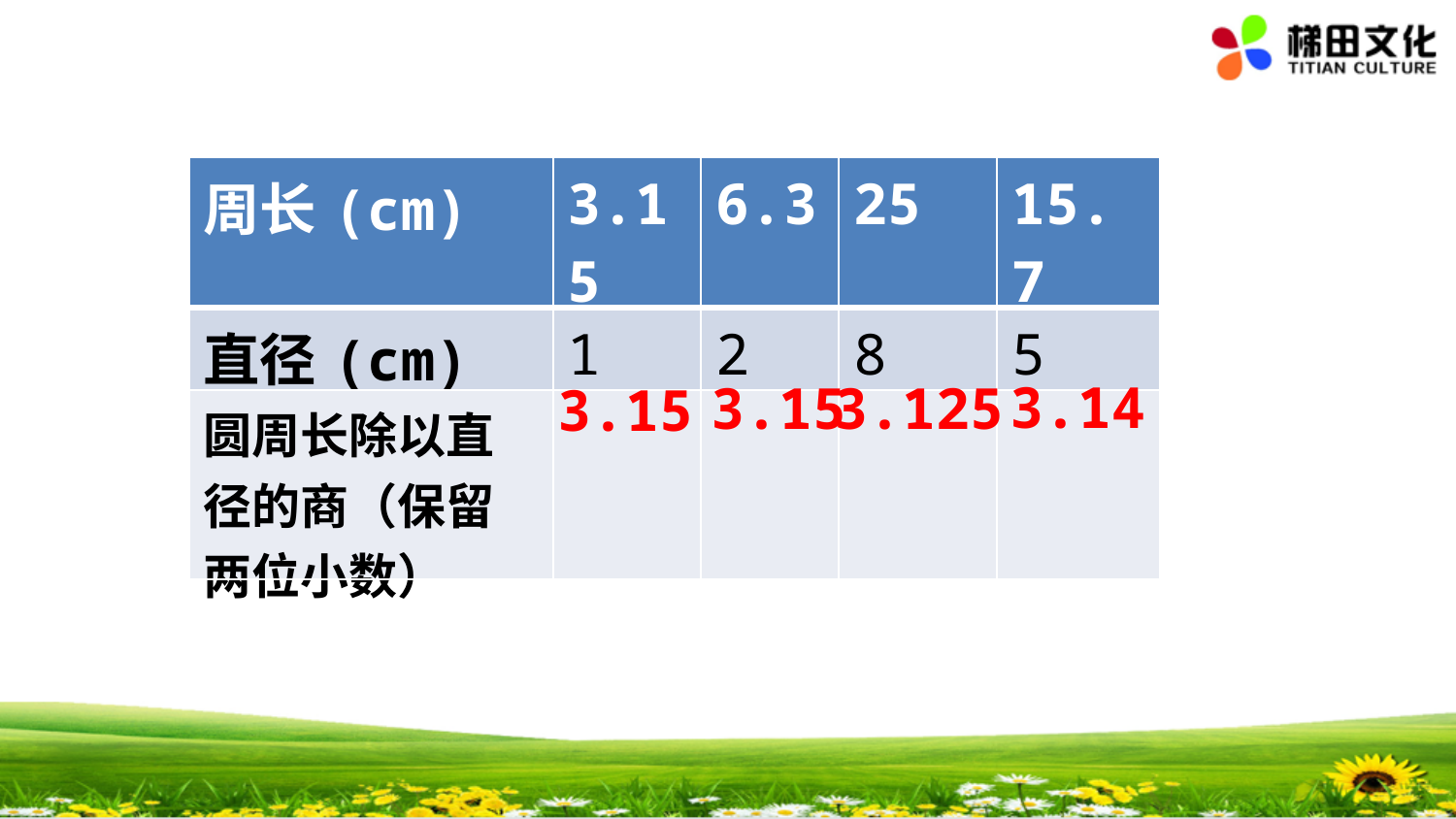

| 周长(cm) | 3.15 | 6.3 | 25 | 15.7 |
| --- | --- | --- | --- | --- |
| 直径(cm) | 1 | 2 | 8 | 5 |
| 圆周长除以直径的商（保留两位小数） |  |  |  |  |
3.14
3.15
3.125
3.15